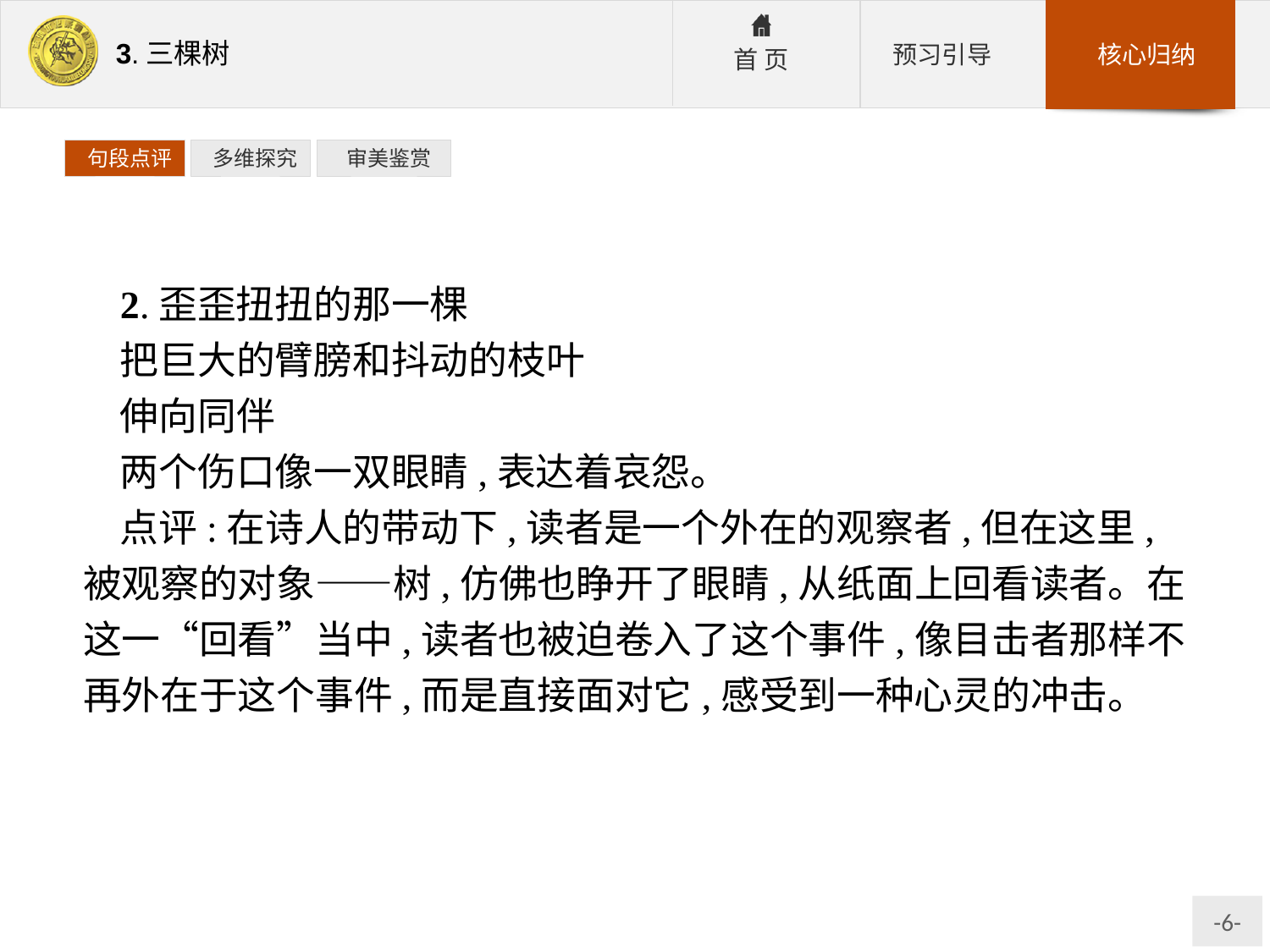

句段点评
 多维探究
 审美鉴赏
2.歪歪扭扭的那一棵
把巨大的臂膀和抖动的枝叶
伸向同伴
两个伤口像一双眼睛,表达着哀怨。
点评:在诗人的带动下,读者是一个外在的观察者,但在这里,被观察的对象——树,仿佛也睁开了眼睛,从纸面上回看读者。在这一“回看”当中,读者也被迫卷入了这个事件,像目击者那样不再外在于这个事件,而是直接面对它,感受到一种心灵的冲击。